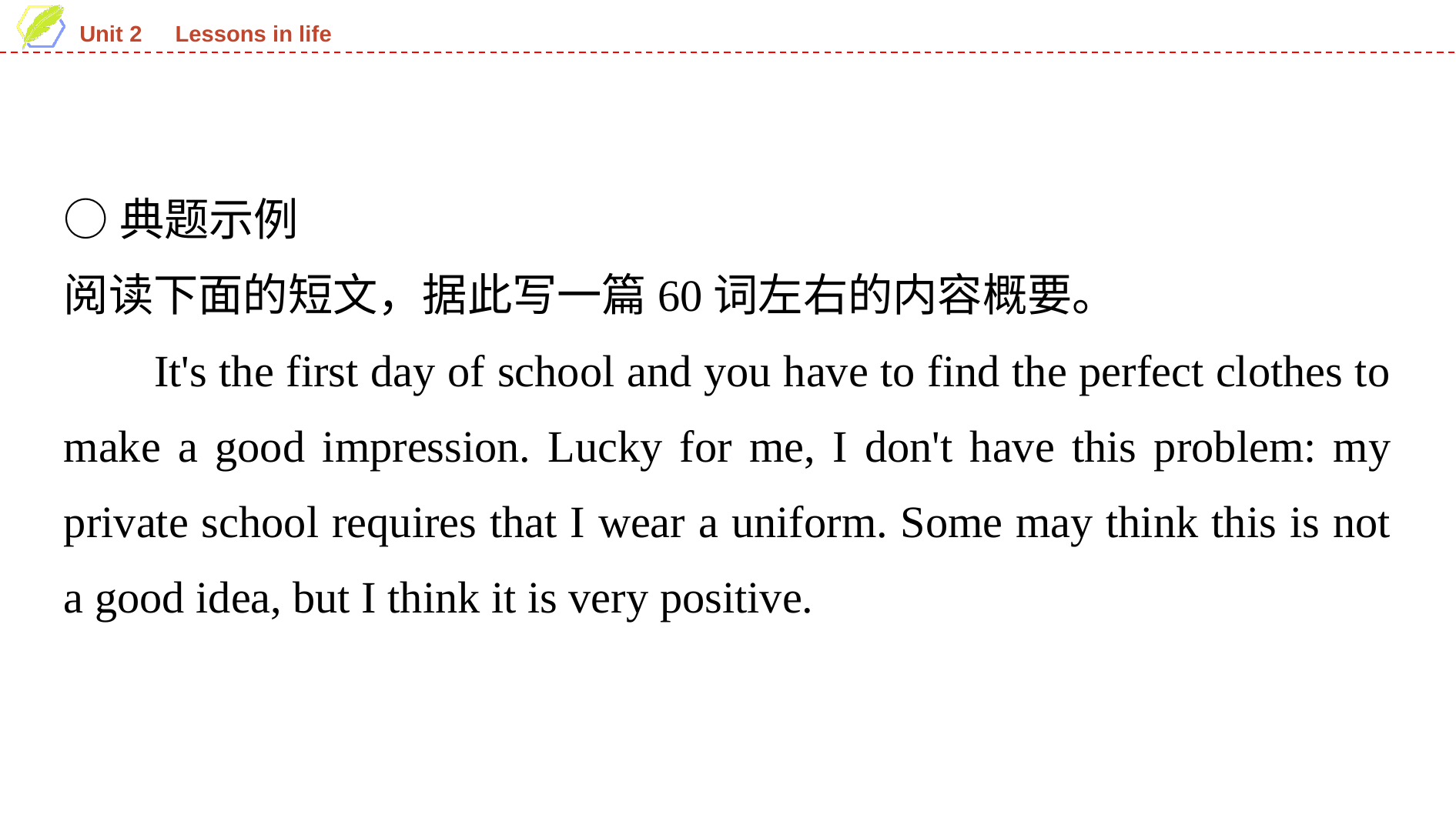

○典题示例
阅读下面的短文，据此写一篇60词左右的内容概要。
It's the first day of school and you have to find the perfect clothes to make a good impression. Lucky for me, I don't have this problem: my private school requires that I wear a uniform. Some may think this is not a good idea, but I think it is very positive.